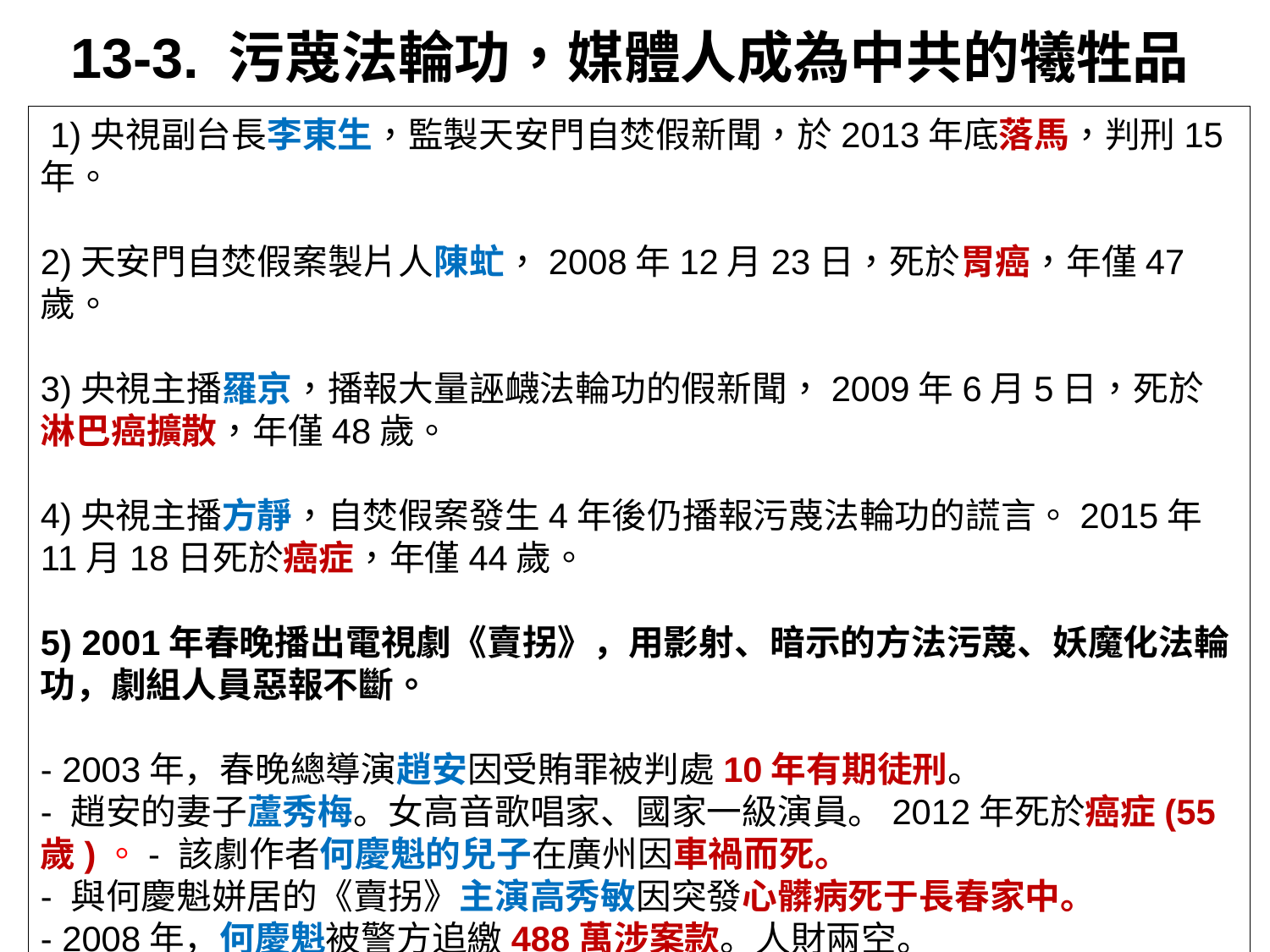

13-3. 污蔑法輪功，媒體人成為中共的犧牲品
 1)央視副台長李東生，監製天安門自焚假新聞，於2013年底落馬，判刑15年。

2)天安門自焚假案製片人陳虻，2008年12月23日，死於胃癌，年僅47歲。

3)央視主播羅京，播報大量誣衊法輪功的假新聞，2009年6月5日，死於淋巴癌擴散，年僅48歲。

4)央視主播方靜，自焚假案發生4年後仍播報污蔑法輪功的謊言。2015年11月18日死於癌症，年僅44歲。

5) 2001年春晚播出電視劇《賣拐》，用影射、暗示的方法污蔑、妖魔化法輪功，劇組人員惡報不斷。

- 2003年，春晚總導演趙安因受賄罪被判處10年有期徒刑。
- 趙安的妻子蘆秀梅。女高音歌唱家、國家一級演員。2012年死於癌症(55歲)。- 該劇作者何慶魁的兒子在廣州因車禍而死。
- 與何慶魁姘居的《賣拐》主演高秀敏因突發心髒病死于長春家中。
- 2008年，何慶魁被警方追繳488萬涉案款。人財兩空。
資料來源：【明慧網】央視導演趙安與撒謊者的人生悲劇